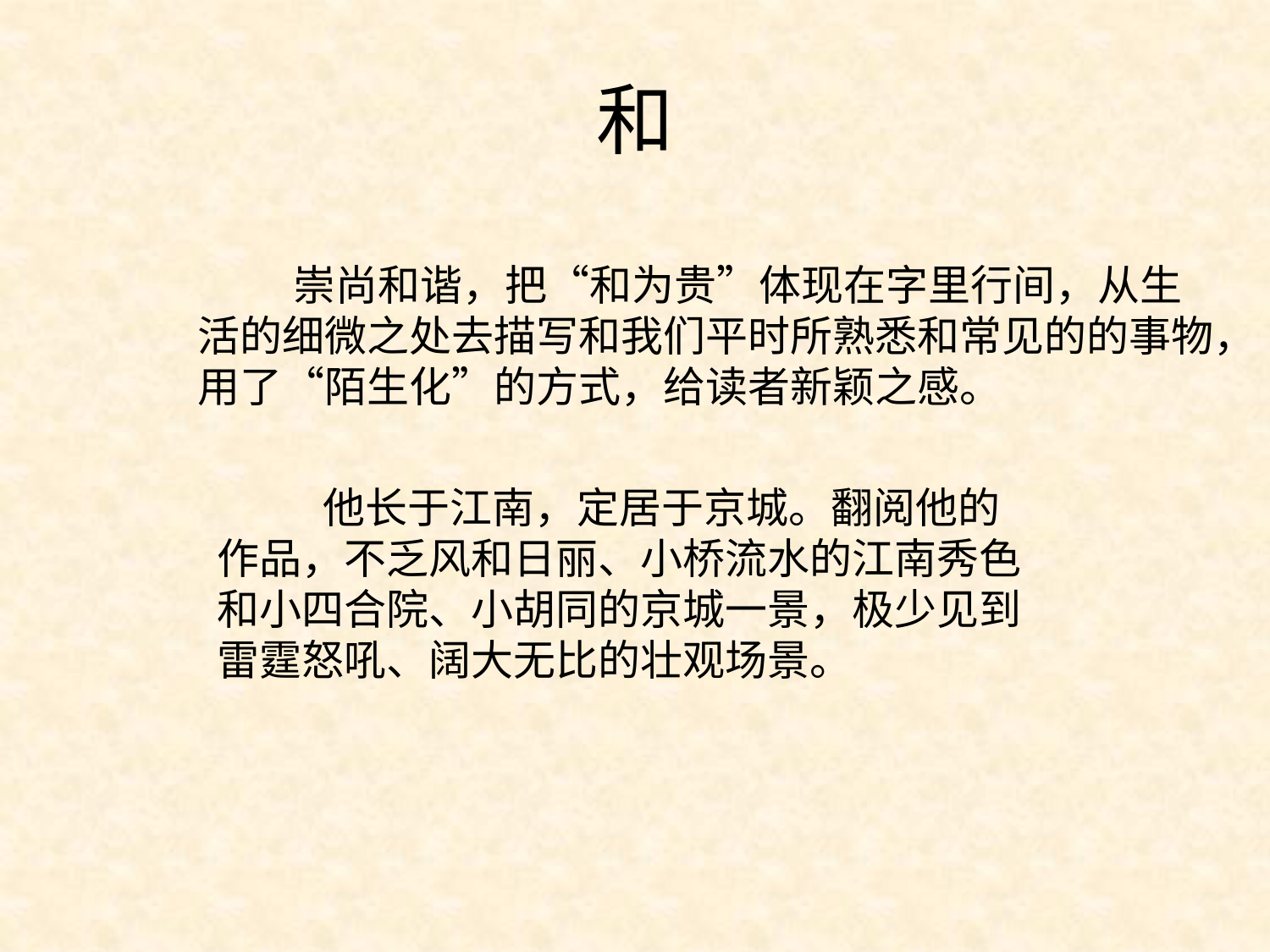

# 和
         崇尚和谐，把“和为贵”体现在字里行间，从生活的细微之处去描写和我们平时所熟悉和常见的的事物，用了“陌生化”的方式，给读者新颖之感。
          他长于江南，定居于京城。翻阅他的作品，不乏风和日丽、小桥流水的江南秀色和小四合院、小胡同的京城一景，极少见到雷霆怒吼、阔大无比的壮观场景。